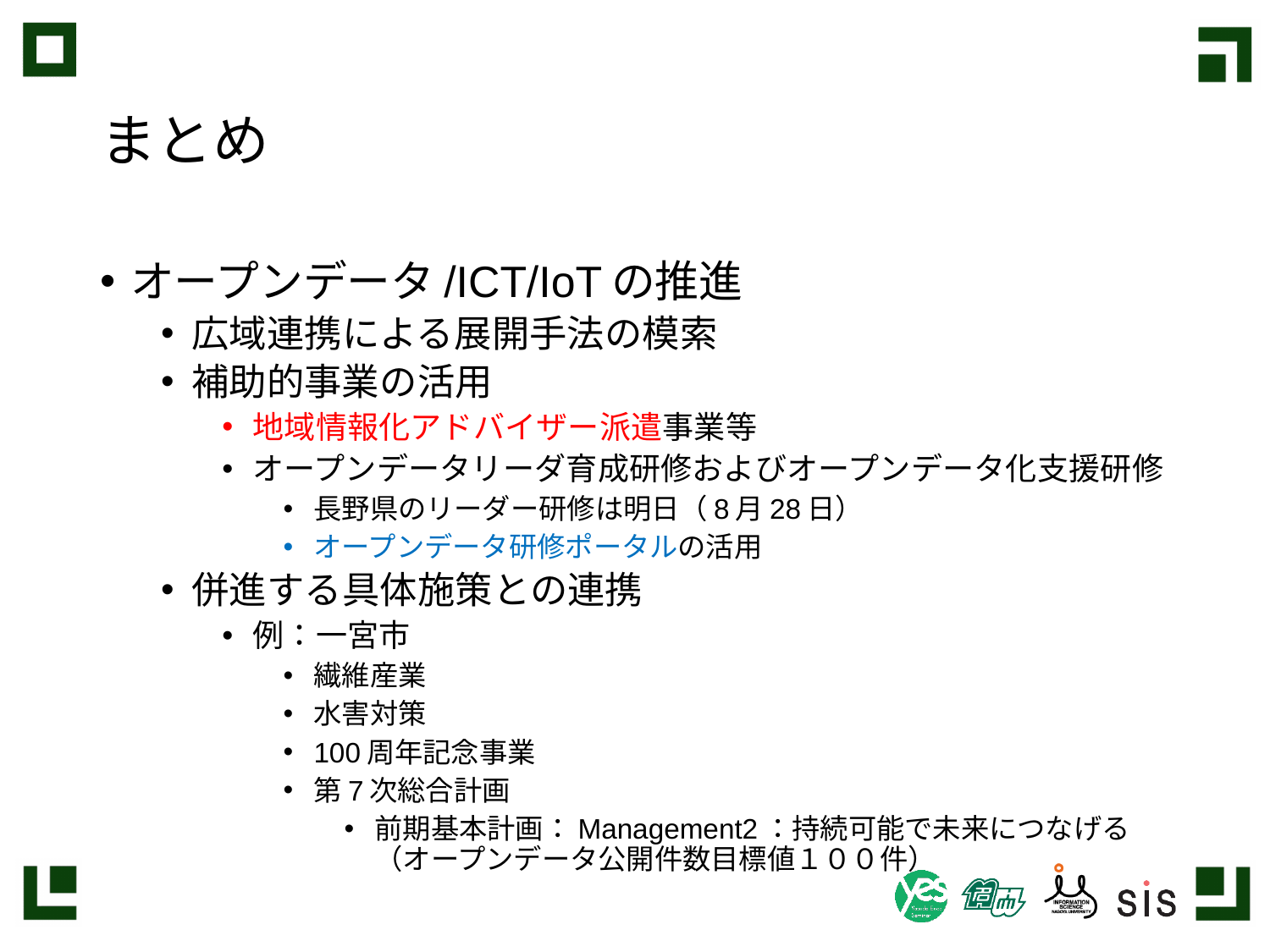

# まとめ
オープンデータ/ICT/IoTの推進
広域連携による展開手法の模索
補助的事業の活用
地域情報化アドバイザー派遣事業等
オープンデータリーダ育成研修およびオープンデータ化支援研修
長野県のリーダー研修は明日（8月28日）
オープンデータ研修ポータルの活用
併進する具体施策との連携
例：一宮市
繊維産業
水害対策
100周年記念事業
第7次総合計画
前期基本計画：Management2：持続可能で未来につなげる（オープンデータ公開件数目標値１００件）